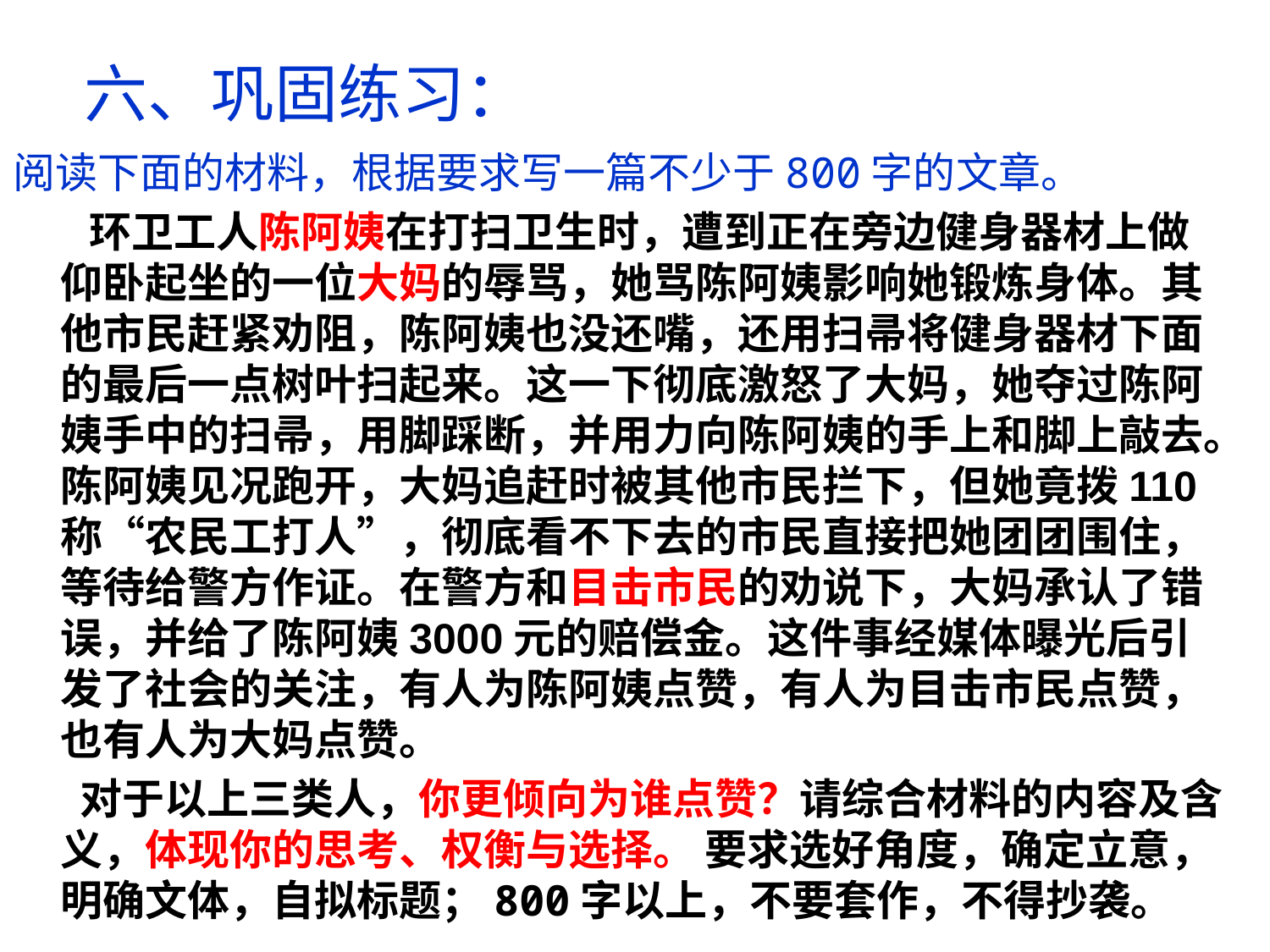

六、巩固练习：
阅读下面的材料，根据要求写一篇不少于800字的文章。
       环卫工人陈阿姨在打扫卫生时，遭到正在旁边健身器材上做仰卧起坐的一位大妈的辱骂，她骂陈阿姨影响她锻炼身体。其他市民赶紧劝阻，陈阿姨也没还嘴，还用扫帚将健身器材下面的最后一点树叶扫起来。这一下彻底激怒了大妈，她夺过陈阿姨手中的扫帚，用脚踩断，并用力向陈阿姨的手上和脚上敲去。陈阿姨见况跑开，大妈追赶时被其他市民拦下，但她竟拨110称“农民工打人”，彻底看不下去的市民直接把她团团围住，等待给警方作证。在警方和目击市民的劝说下，大妈承认了错误，并给了陈阿姨3000元的赔偿金。这件事经媒体曝光后引发了社会的关注，有人为陈阿姨点赞，有人为目击市民点赞，也有人为大妈点赞。
      对于以上三类人，你更倾向为谁点赞？请综合材料的内容及含义，体现你的思考、权衡与选择。 要求选好角度，确定立意，明确文体，自拟标题；800字以上，不要套作，不得抄袭。